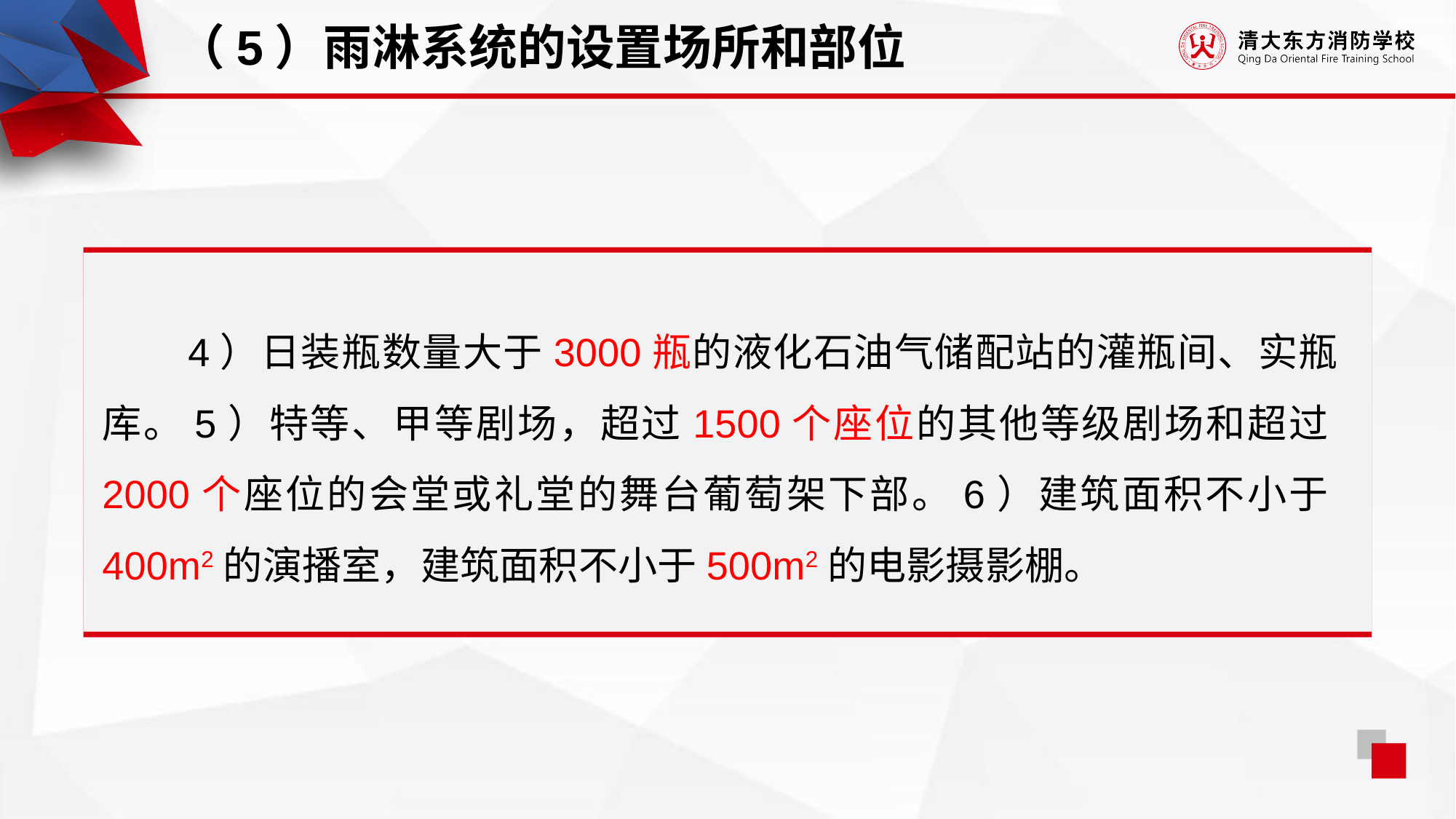

（5）雨淋系统的设置场所和部位

4）日装瓶数量大于3000瓶的液化石油气储配站的灌瓶间、实瓶库。5）特等、甲等剧场，超过1500个座位的其他等级剧场和超过2000个座位的会堂或礼堂的舞台葡萄架下部。6）建筑面积不小于400m2的演播室，建筑面积不小于500m2的电影摄影棚。